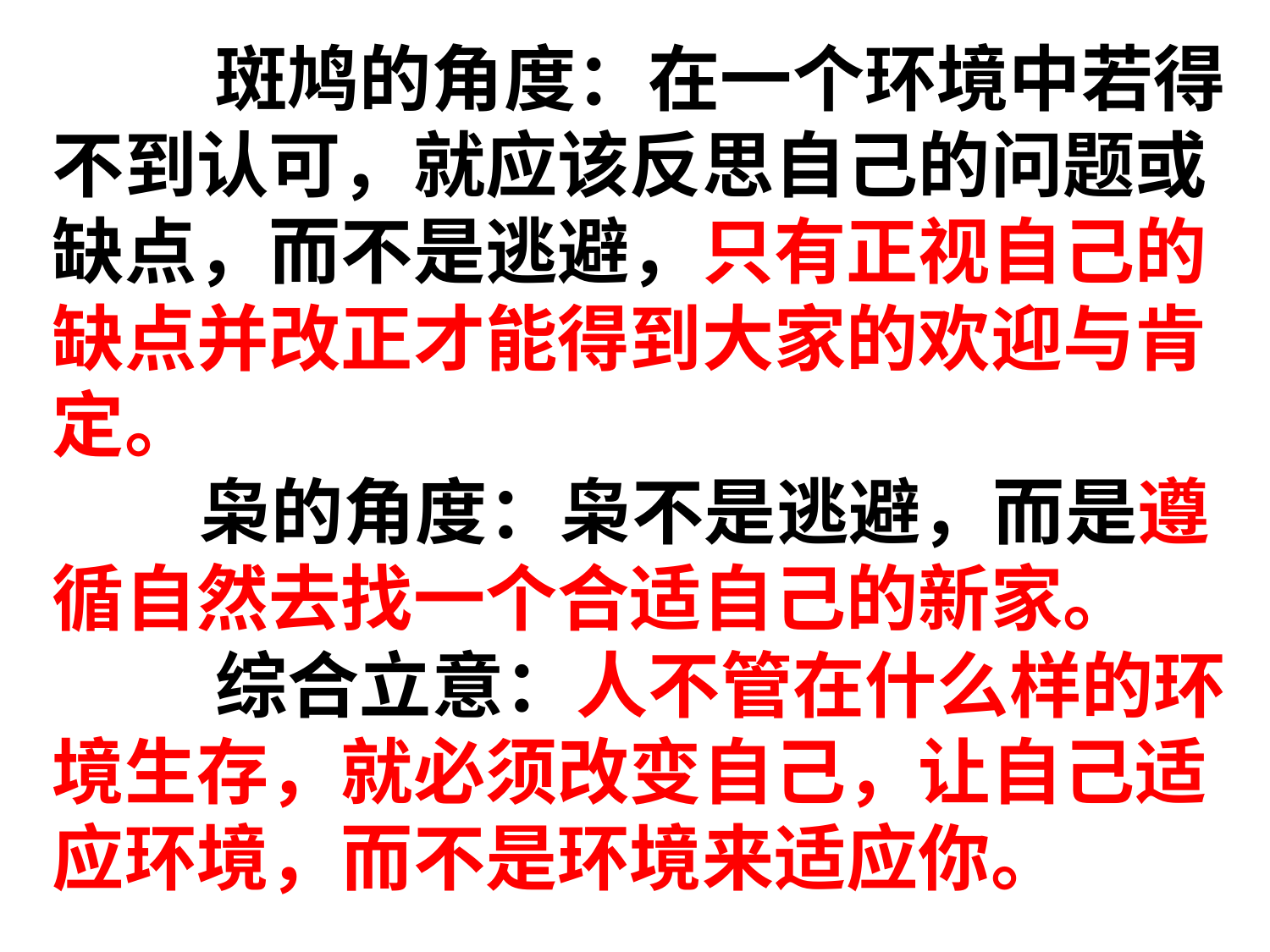

# 斑鸠的角度：在一个环境中若得不到认可，就应该反思自己的问题或缺点，而不是逃避，只有正视自己的缺点并改正才能得到大家的欢迎与肯定。 枭的角度：枭不是逃避，而是遵循自然去找一个合适自己的新家。 综合立意：人不管在什么样的环境生存，就必须改变自己，让自己适应环境，而不是环境来适应你。